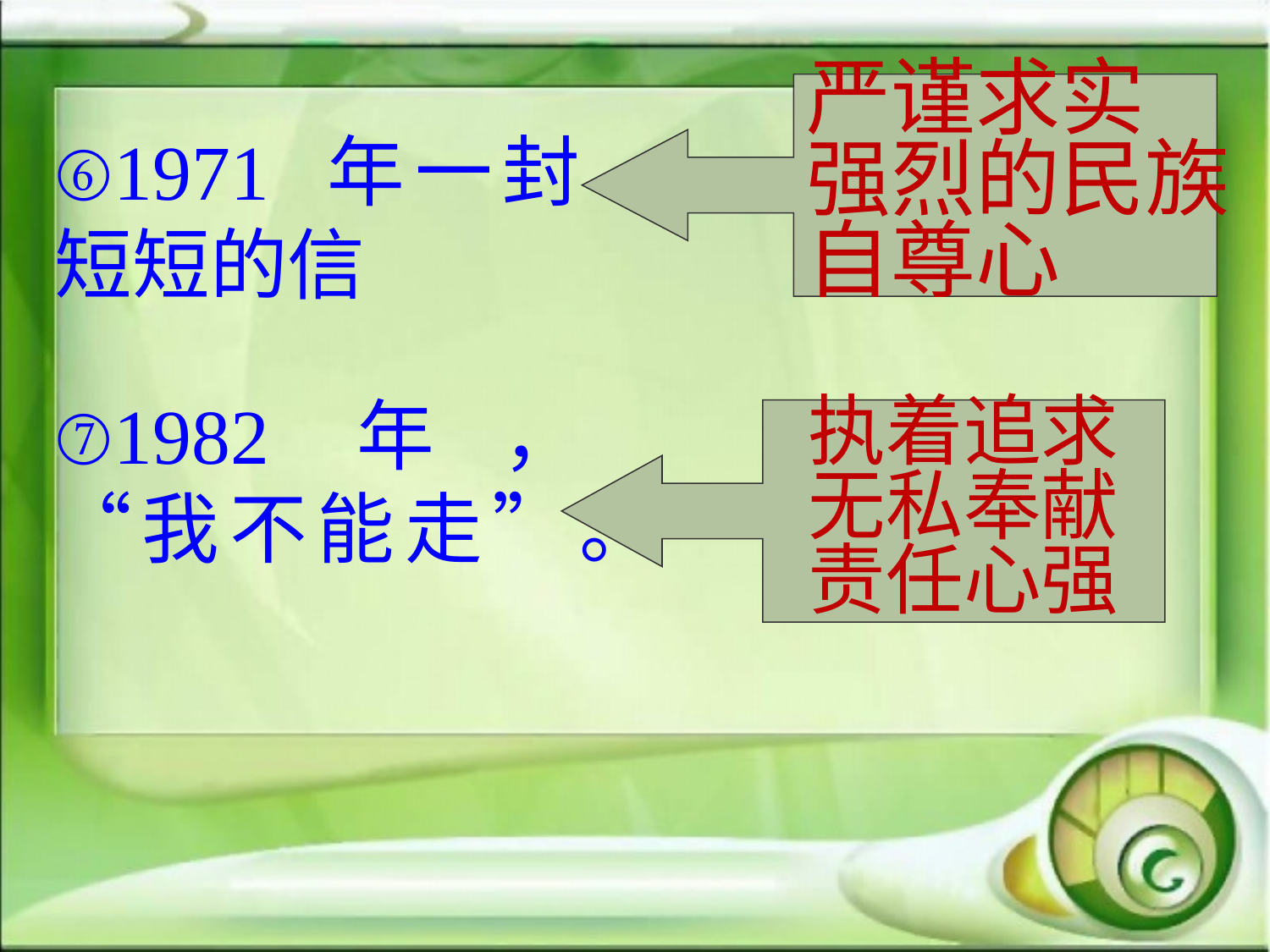

严谨求实
强烈的民族
自尊心
⑥1971 年一封短短的信
⑦1982年，“我不能走”。
执着追求
无私奉献
责任心强